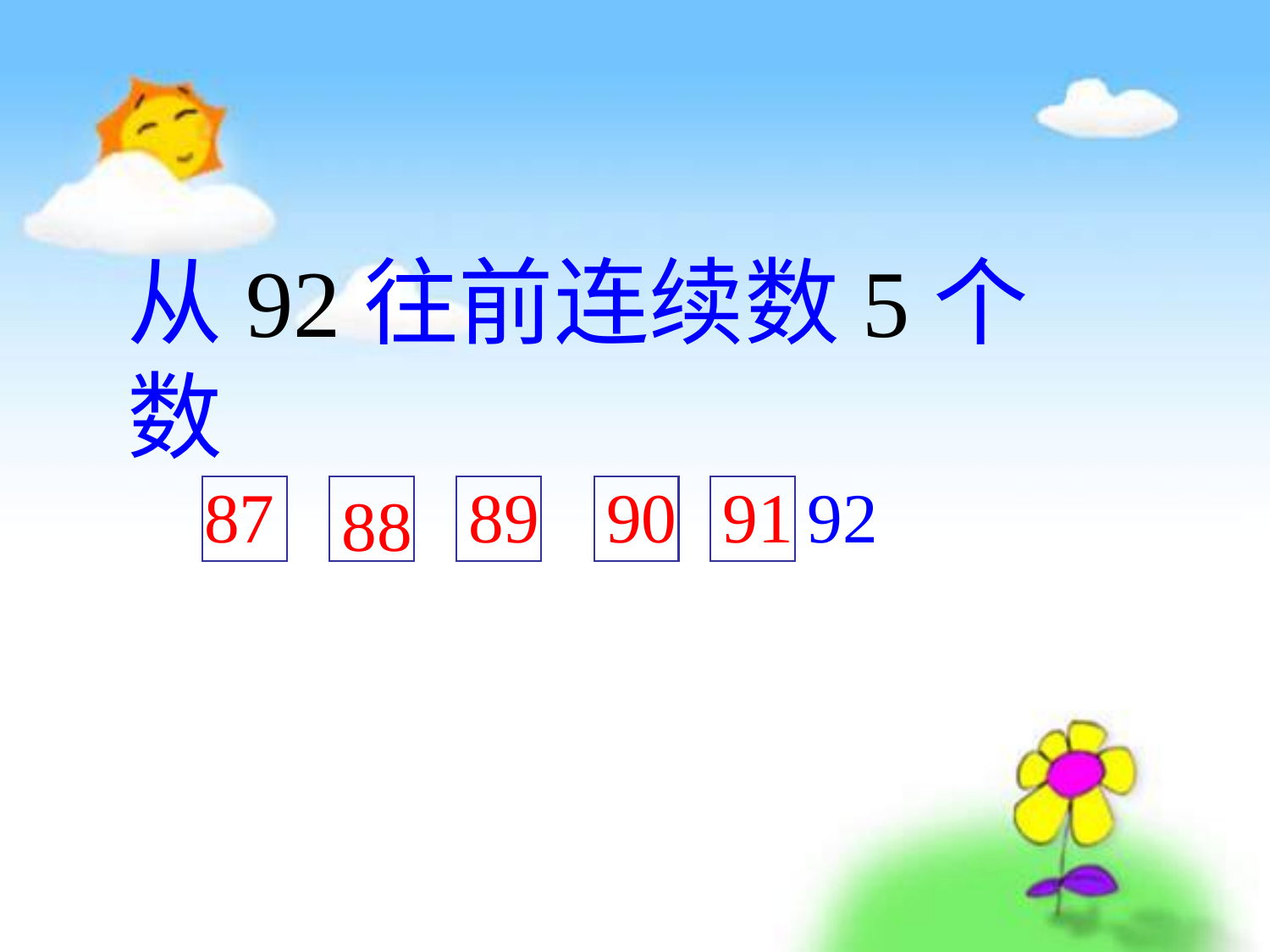

从92往前连续数5个数
87
89
90
91
92
88